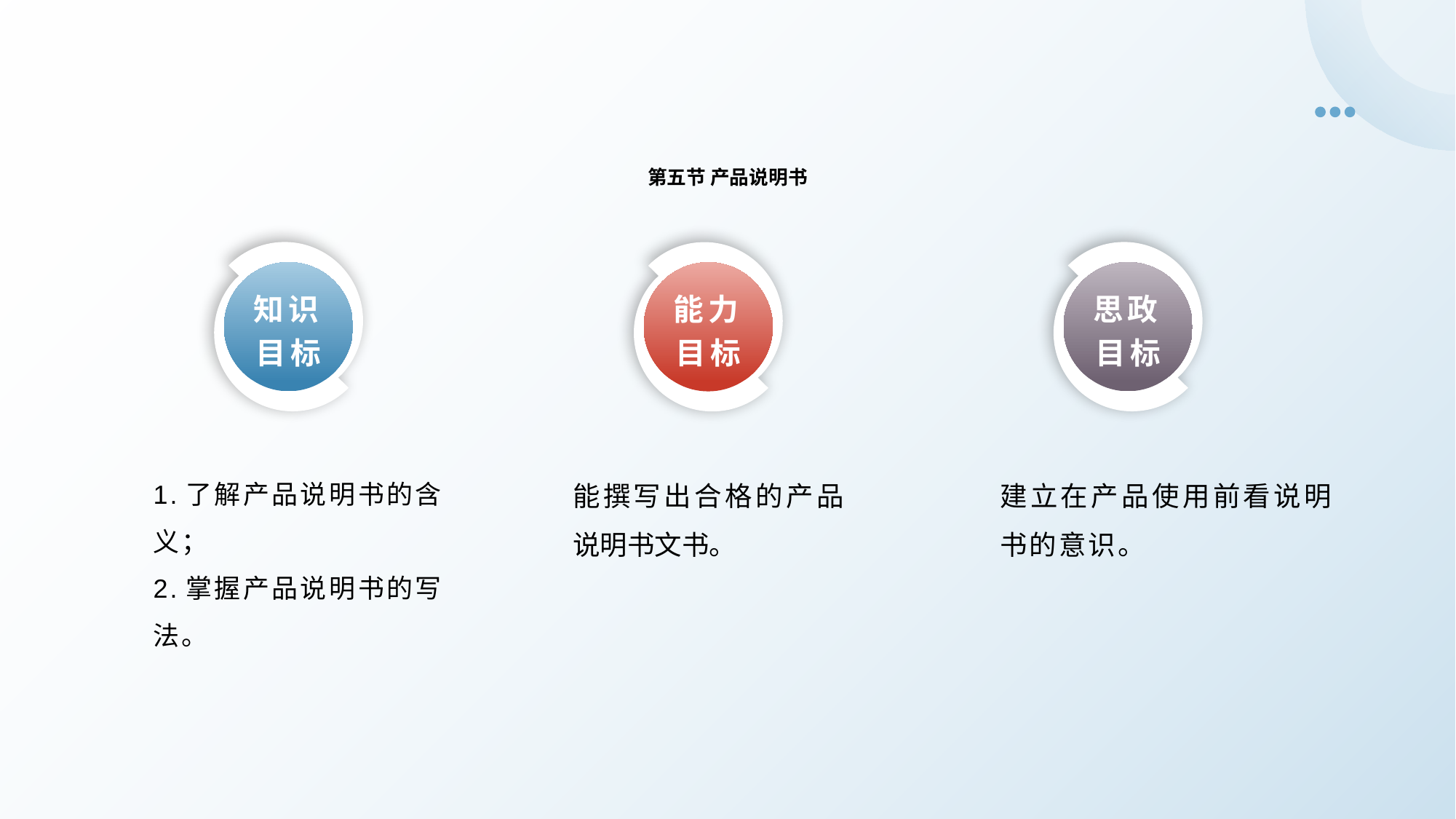

第五节 产品说明书

知识目标
思政目标
能力目标
能撰写出合格的产品说明书文书。
1.了解产品说明书的含义；
2.掌握产品说明书的写法。
建立在产品使用前看说明书的意识。